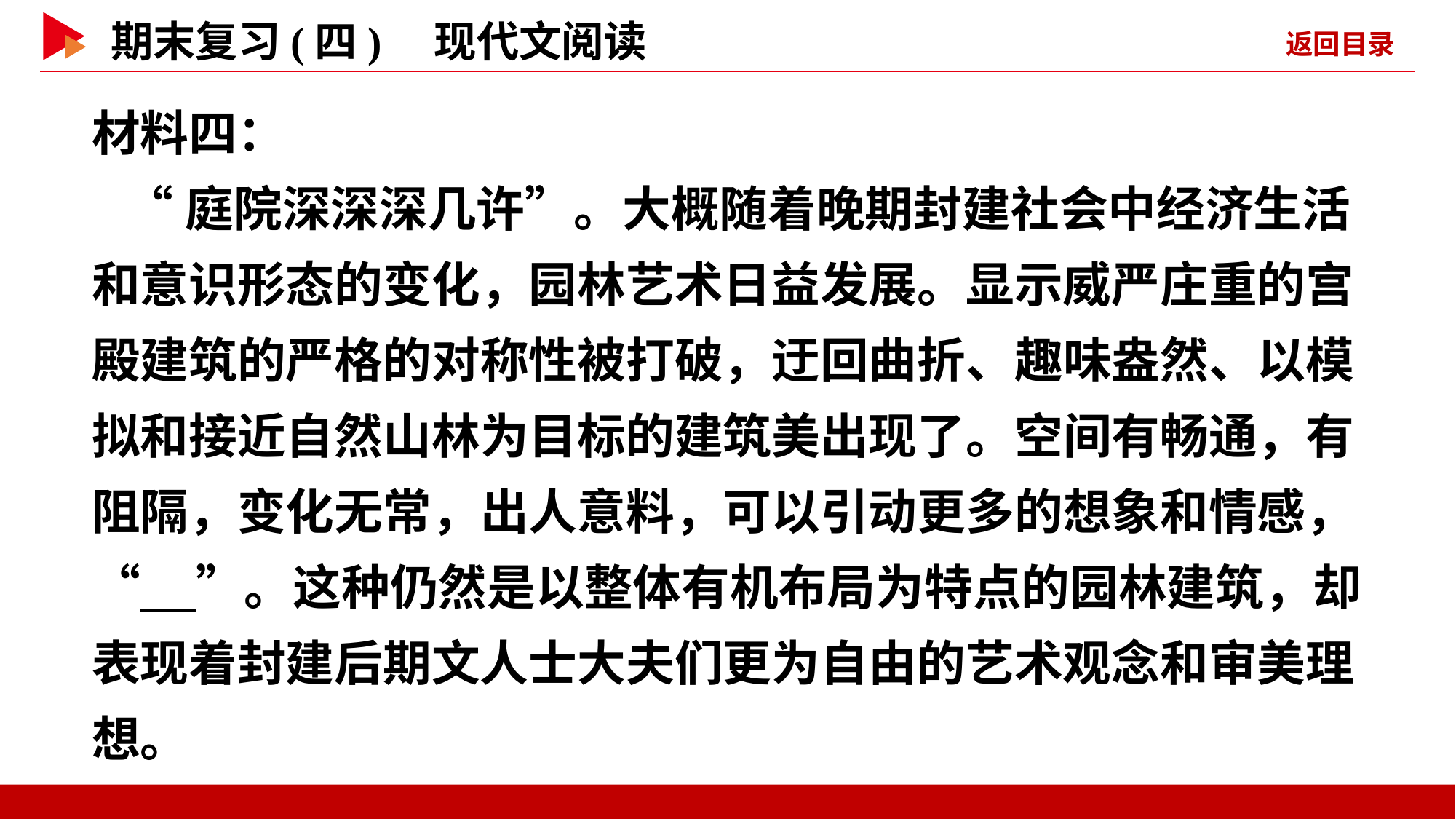

材料四：
   “庭院深深深几许”。大概随着晚期封建社会中经济生活和意识形态的变化，园林艺术日益发展。显示威严庄重的宫殿建筑的严格的对称性被打破，迂回曲折、趣味盎然、以模拟和接近自然山林为目标的建筑美出现了。空间有畅通，有阻隔，变化无常，出人意料，可以引动更多的想象和情感，“     ”。这种仍然是以整体有机布局为特点的园林建筑，却表现着封建后期文人士大夫们更为自由的艺术观念和审美理想。